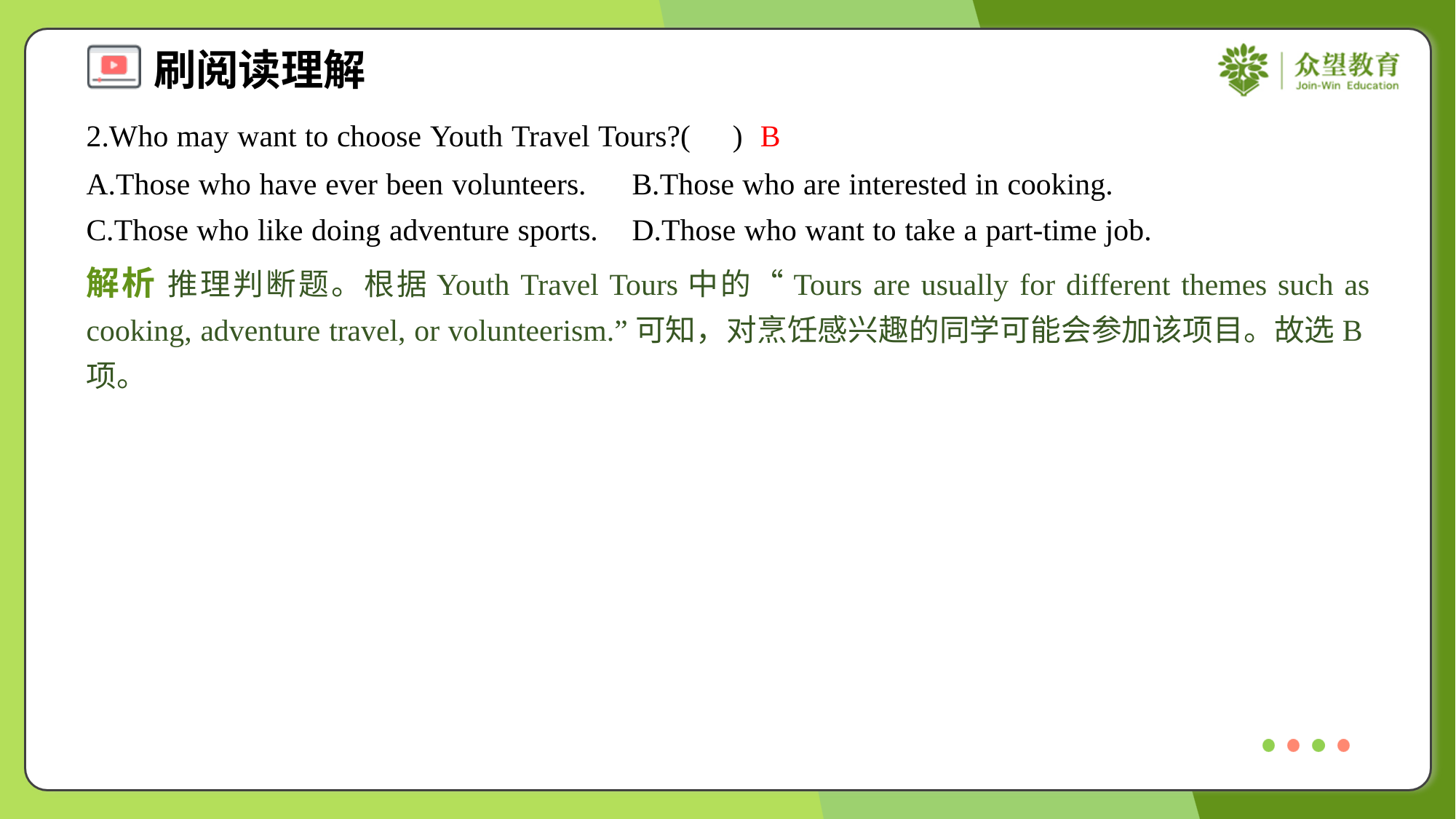

2.Who may want to choose Youth Travel Tours?(     )
B
A.Those who have ever been volunteers.	B.Those who are interested in cooking.
C.Those who like doing adventure sports.	D.Those who want to take a part-time job.
解析 推理判断题。根据Youth Travel Tours中的“Tours are usually for different themes such as cooking, adventure travel, or volunteerism.”可知，对烹饪感兴趣的同学可能会参加该项目。故选B项。